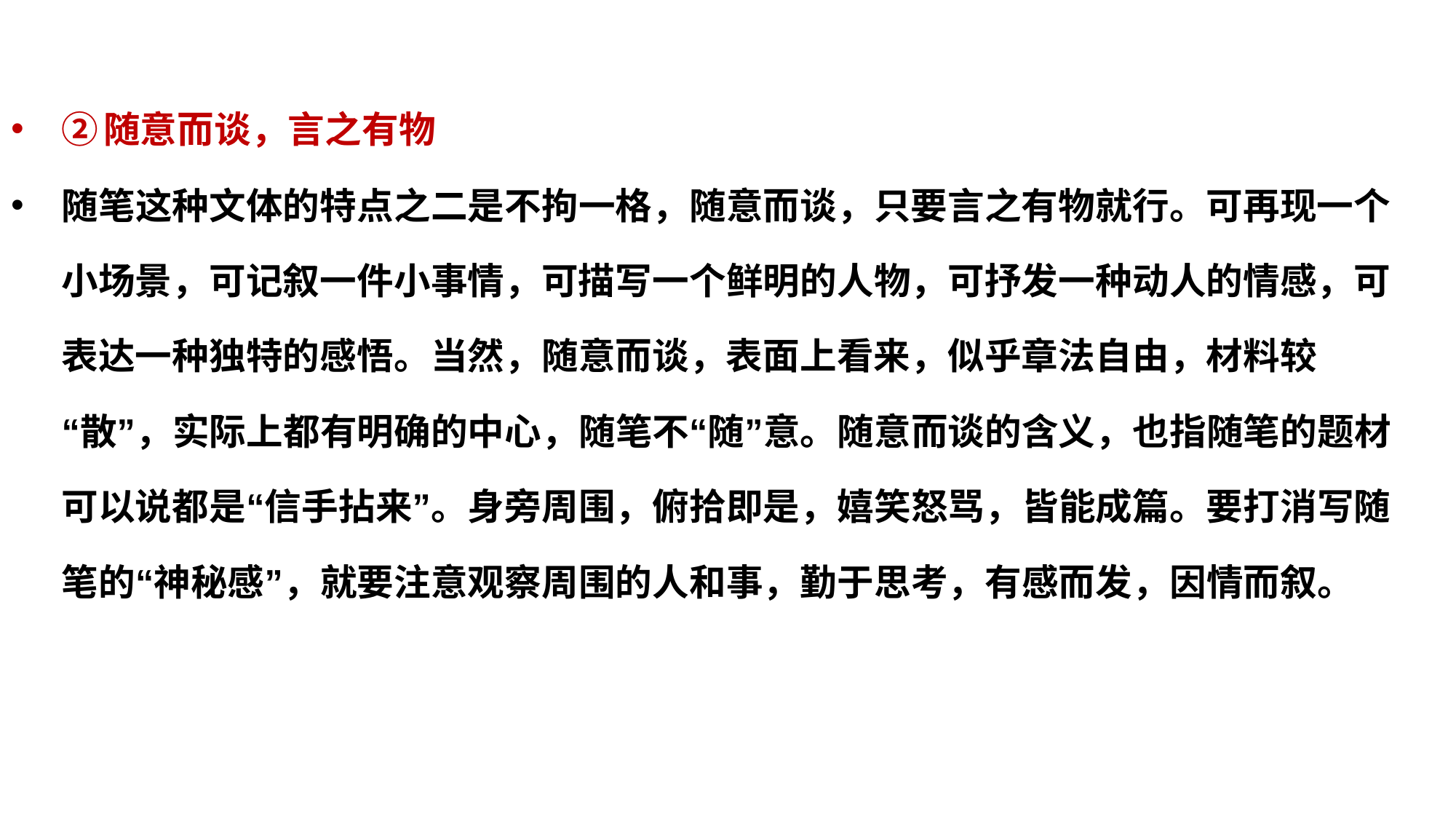

②随意而谈，言之有物
随笔这种文体的特点之二是不拘一格，随意而谈，只要言之有物就行。可再现一个小场景，可记叙一件小事情，可描写一个鲜明的人物，可抒发一种动人的情感，可表达一种独特的感悟。当然，随意而谈，表面上看来，似乎章法自由，材料较“散”，实际上都有明确的中心，随笔不“随”意。随意而谈的含义，也指随笔的题材可以说都是“信手拈来”。身旁周围，俯拾即是，嬉笑怒骂，皆能成篇。要打消写随笔的“神秘感”，就要注意观察周围的人和事，勤于思考，有感而发，因情而叙。